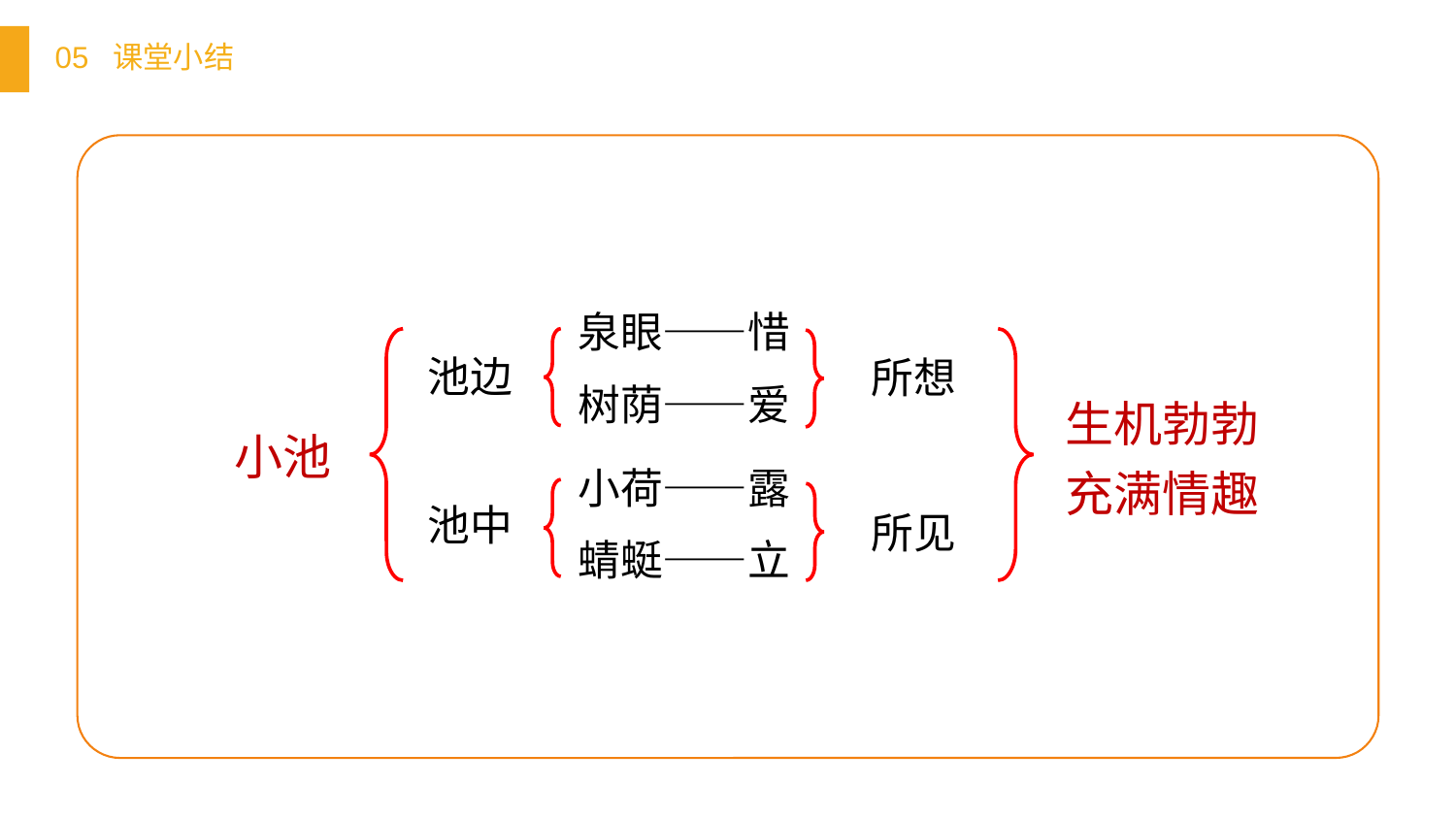

05  课堂小结

泉眼——惜
树荫——爱

池边
所想
生机勃勃充满情趣
小池
小荷——露
蜻蜓——立

池中
所见